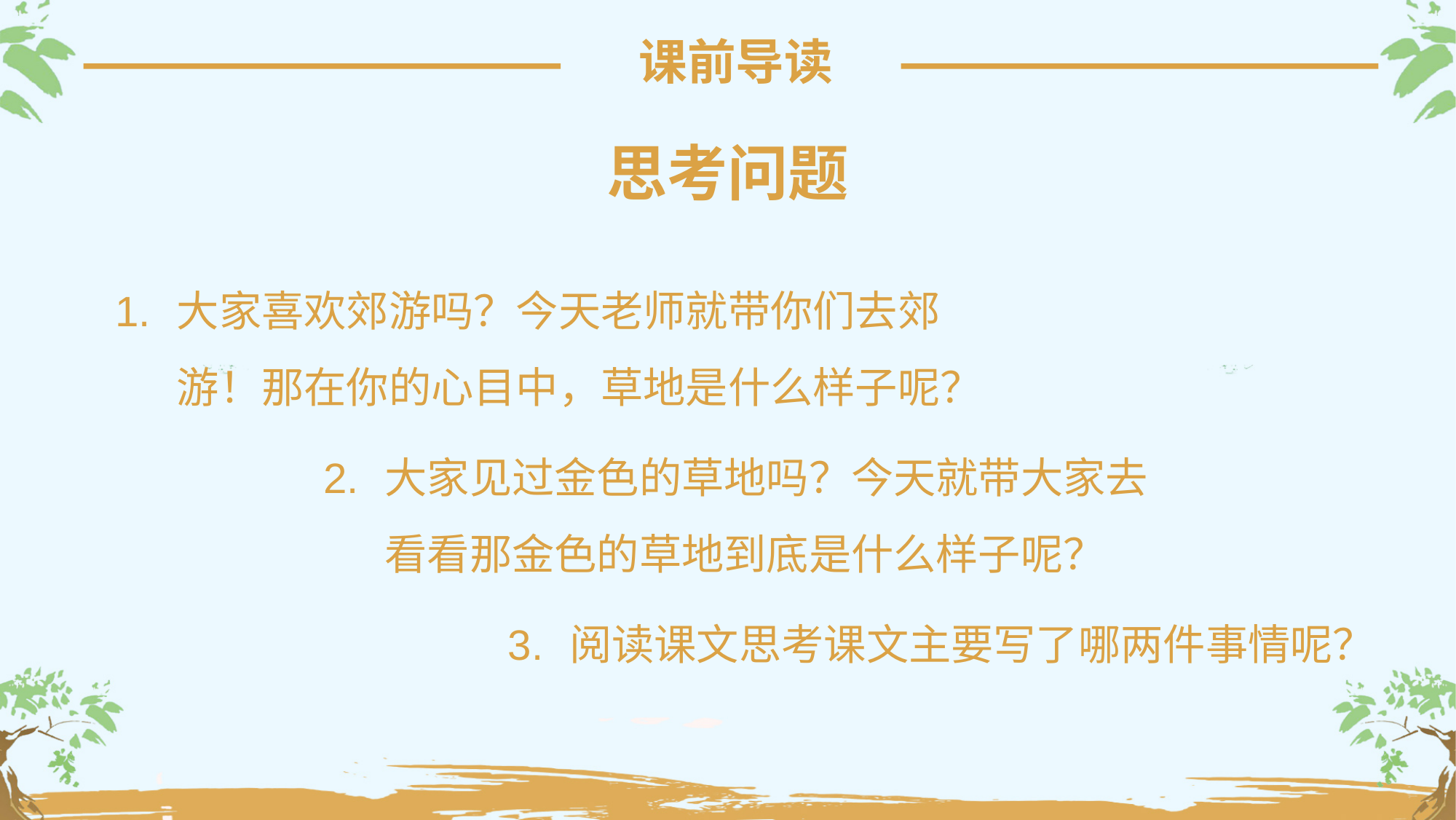

课前导读

思考问题
大家喜欢郊游吗？今天老师就带你们去郊游！那在你的心目中，草地是什么样子呢？
大家见过金色的草地吗？今天就带大家去看看那金色的草地到底是什么样子呢？
阅读课文思考课文主要写了哪两件事情呢？